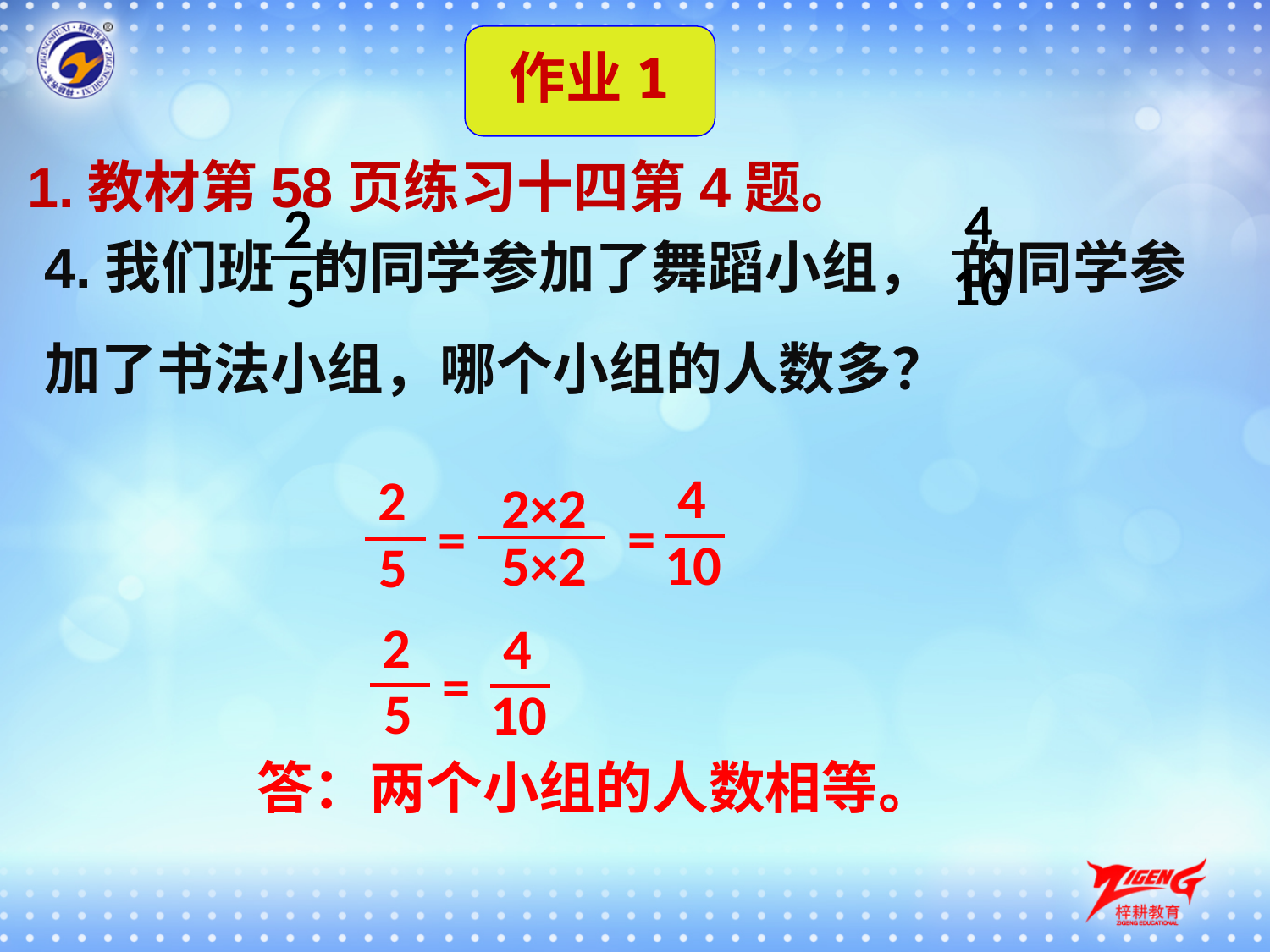

作业1
1.教材第58页练习十四第4题。
4
2
4.我们班   的同学参加了舞蹈小组，  的同学参加了书法小组，哪个小组的人数多？
10
5
4
2
2×2
=
=
10
5×2
5
2
4
=
5
10
答：两个小组的人数相等。